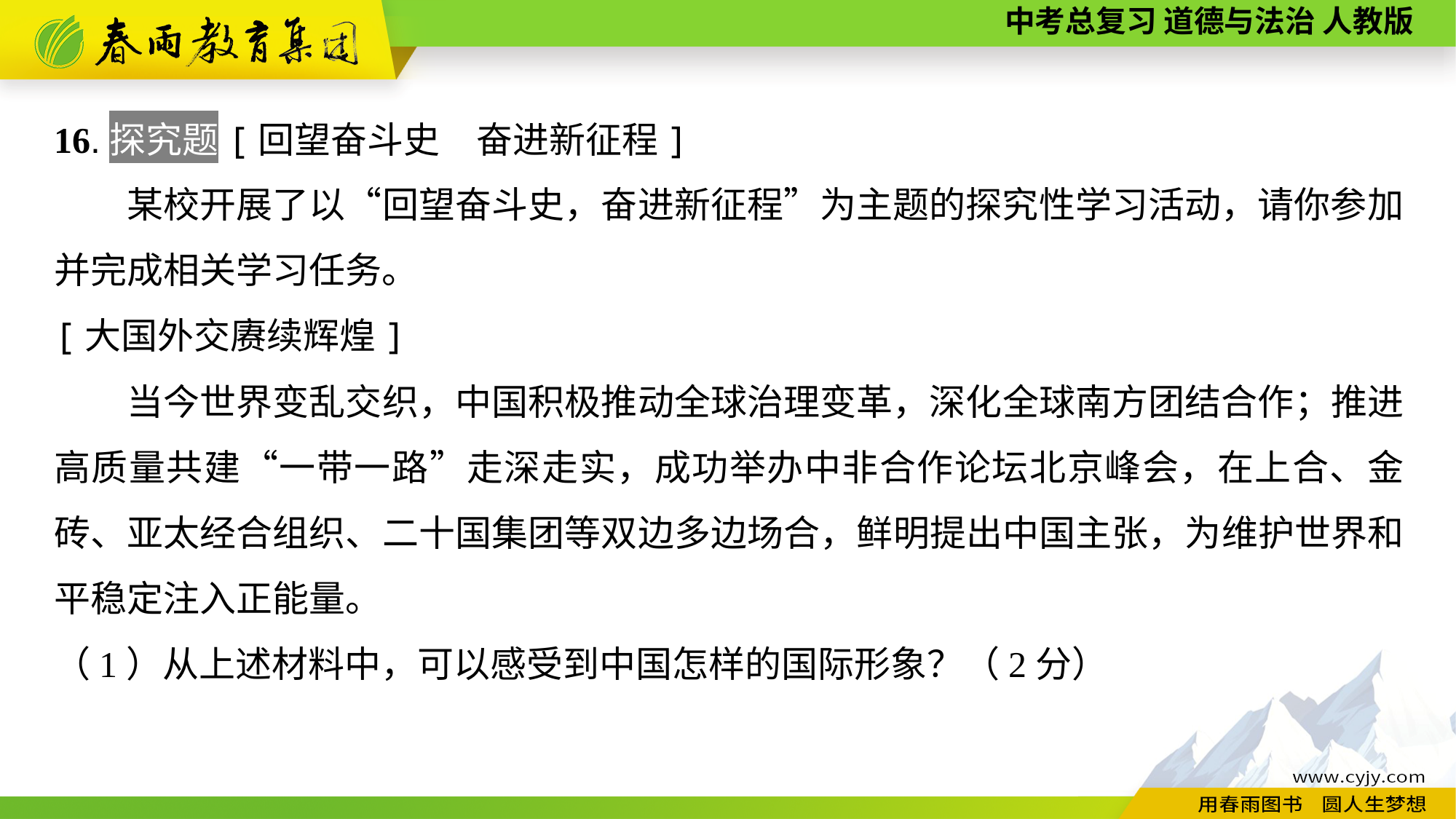

16.探究题[回望奋斗史　奋进新征程]
某校开展了以“回望奋斗史，奋进新征程”为主题的探究性学习活动，请你参加并完成相关学习任务。
[大国外交赓续辉煌]
当今世界变乱交织，中国积极推动全球治理变革，深化全球南方团结合作；推进高质量共建“一带一路”走深走实，成功举办中非合作论坛北京峰会，在上合、金砖、亚太经合组织、二十国集团等双边多边场合，鲜明提出中国主张，为维护世界和平稳定注入正能量。
（1）从上述材料中，可以感受到中国怎样的国际形象？（2分）